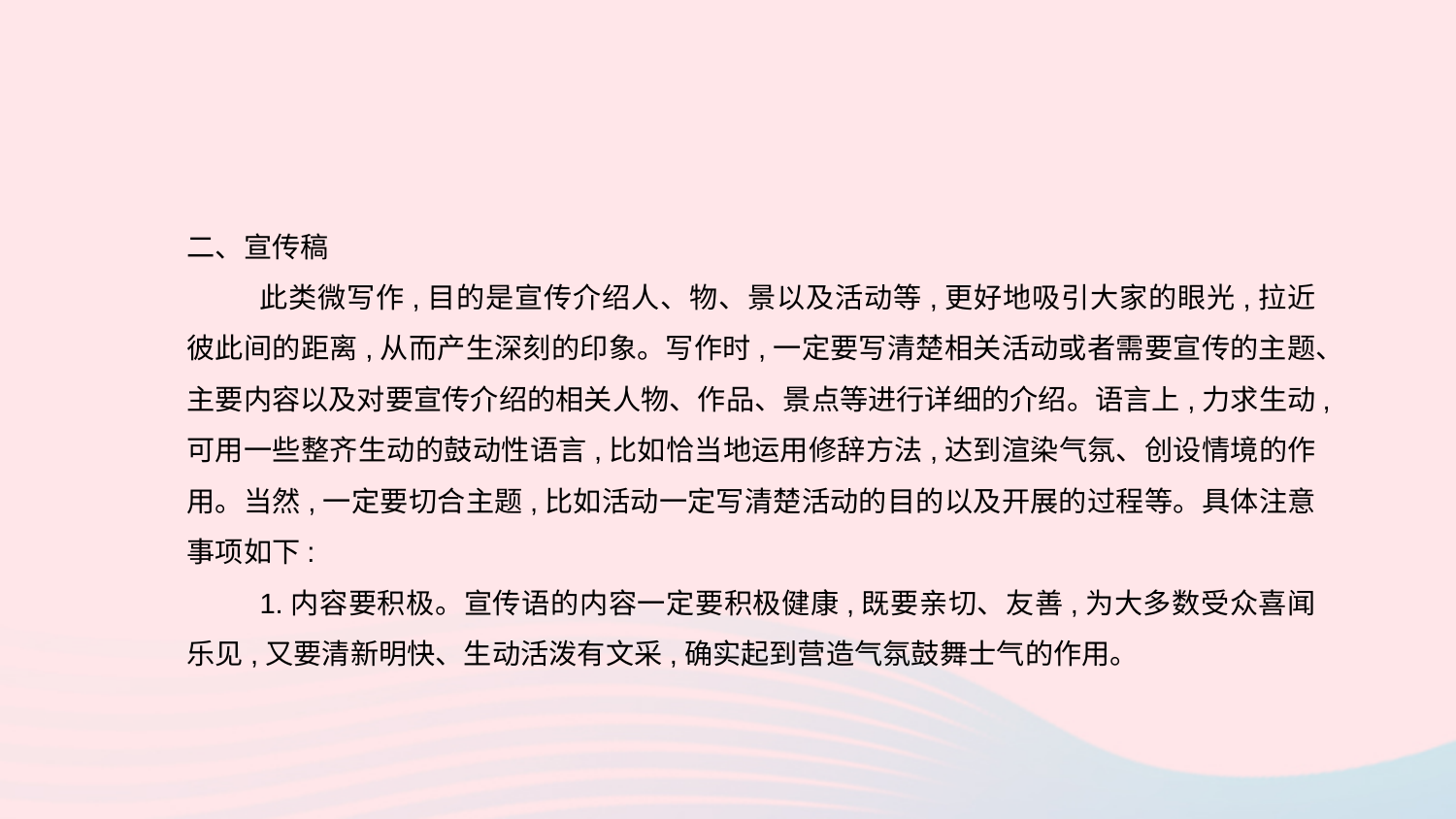

二、宣传稿
此类微写作,目的是宣传介绍人、物、景以及活动等,更好地吸引大家的眼光,拉近彼此间的距离,从而产生深刻的印象。写作时,一定要写清楚相关活动或者需要宣传的主题、主要内容以及对要宣传介绍的相关人物、作品、景点等进行详细的介绍。语言上,力求生动,可用一些整齐生动的鼓动性语言,比如恰当地运用修辞方法,达到渲染气氛、创设情境的作用。当然,一定要切合主题,比如活动一定写清楚活动的目的以及开展的过程等。具体注意事项如下:
1.内容要积极。宣传语的内容一定要积极健康,既要亲切、友善,为大多数受众喜闻乐见,又要清新明快、生动活泼有文采,确实起到营造气氛鼓舞士气的作用。